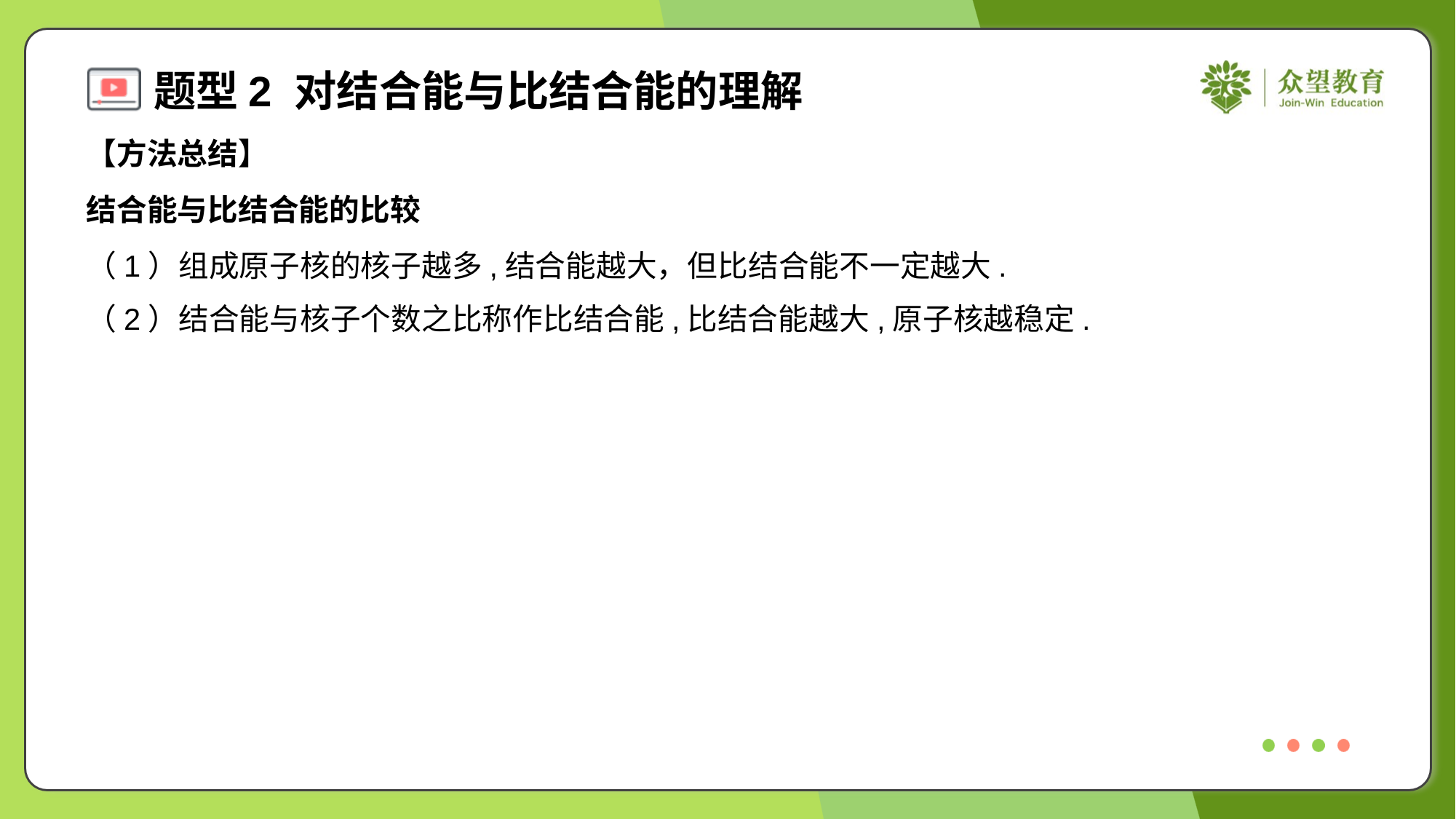

【方法总结】
结合能与比结合能的比较
（1）组成原子核的核子越多,结合能越大，但比结合能不一定越大.
（2）结合能与核子个数之比称作比结合能,比结合能越大,原子核越稳定.